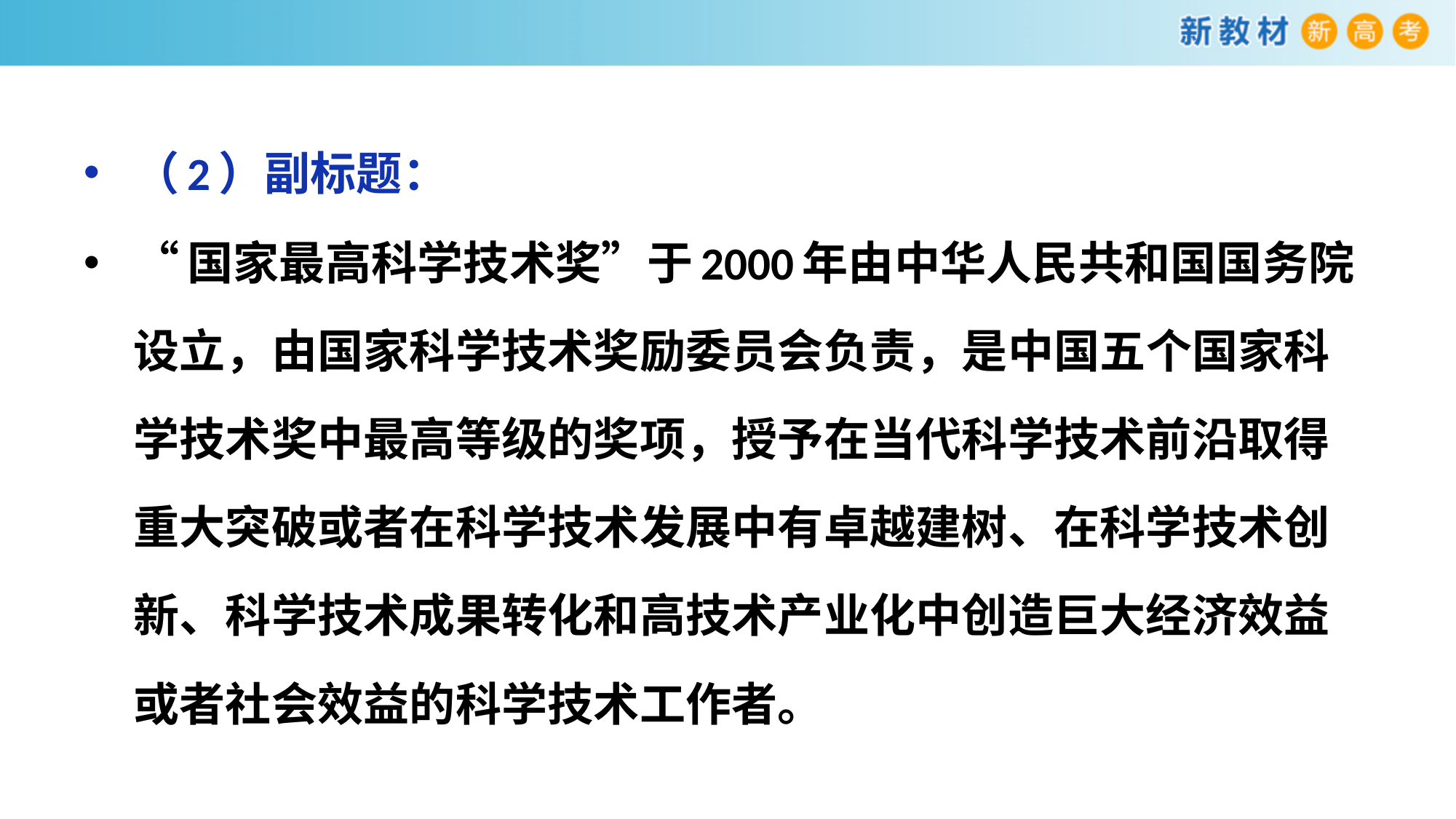

（2）副标题：
“国家最高科学技术奖”于2000年由中华人民共和国国务院设立，由国家科学技术奖励委员会负责，是中国五个国家科学技术奖中最高等级的奖项，授予在当代科学技术前沿取得重大突破或者在科学技术发展中有卓越建树、在科学技术创新、科学技术成果转化和高技术产业化中创造巨大经济效益或者社会效益的科学技术工作者。